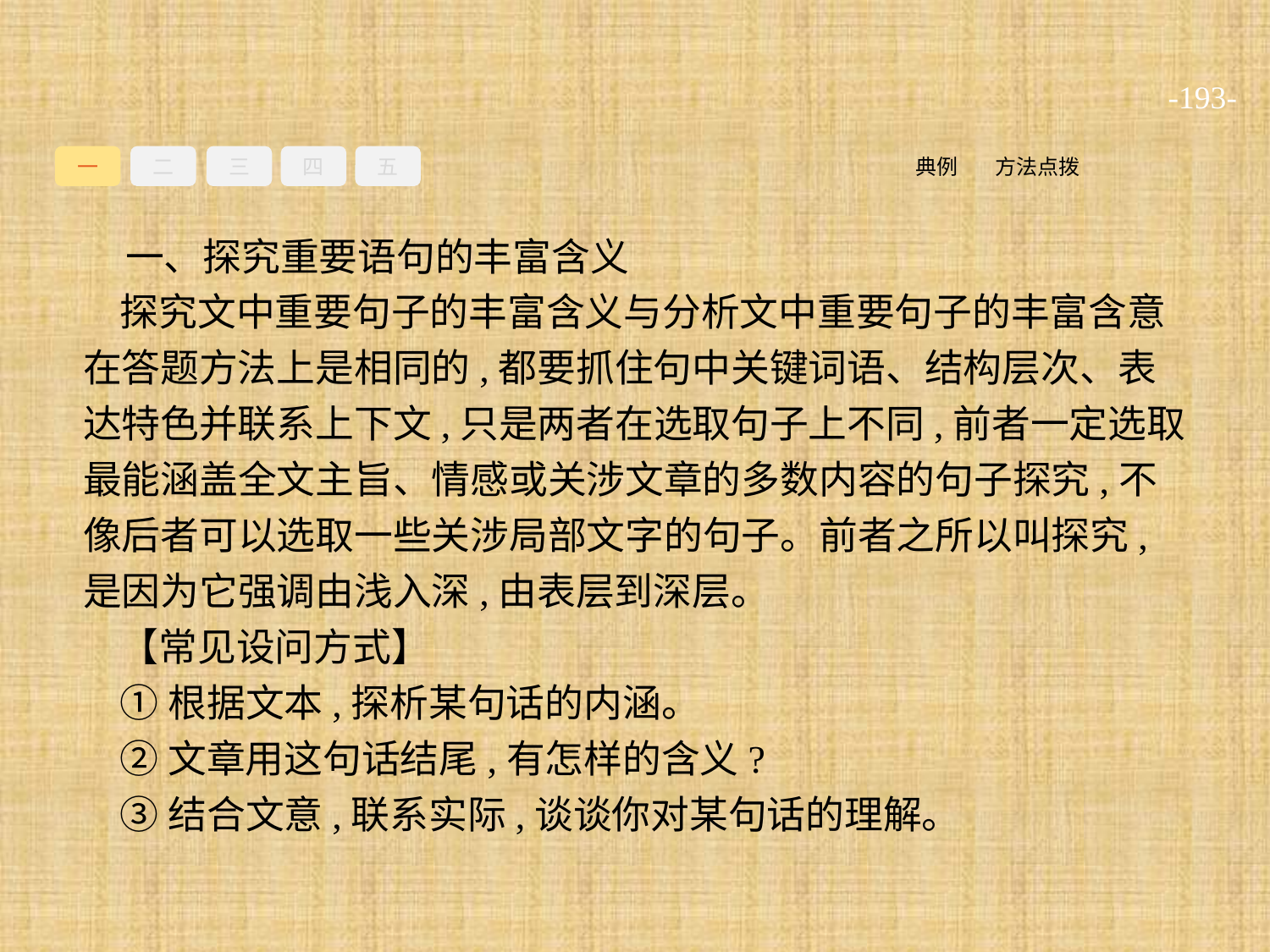

-193-
一
二
三
四
五
方法点拨
典例
一、探究重要语句的丰富含义
探究文中重要句子的丰富含义与分析文中重要句子的丰富含意在答题方法上是相同的,都要抓住句中关键词语、结构层次、表达特色并联系上下文,只是两者在选取句子上不同,前者一定选取最能涵盖全文主旨、情感或关涉文章的多数内容的句子探究,不像后者可以选取一些关涉局部文字的句子。前者之所以叫探究,是因为它强调由浅入深,由表层到深层。
【常见设问方式】
①根据文本,探析某句话的内涵。
②文章用这句话结尾,有怎样的含义?
③结合文意,联系实际,谈谈你对某句话的理解。